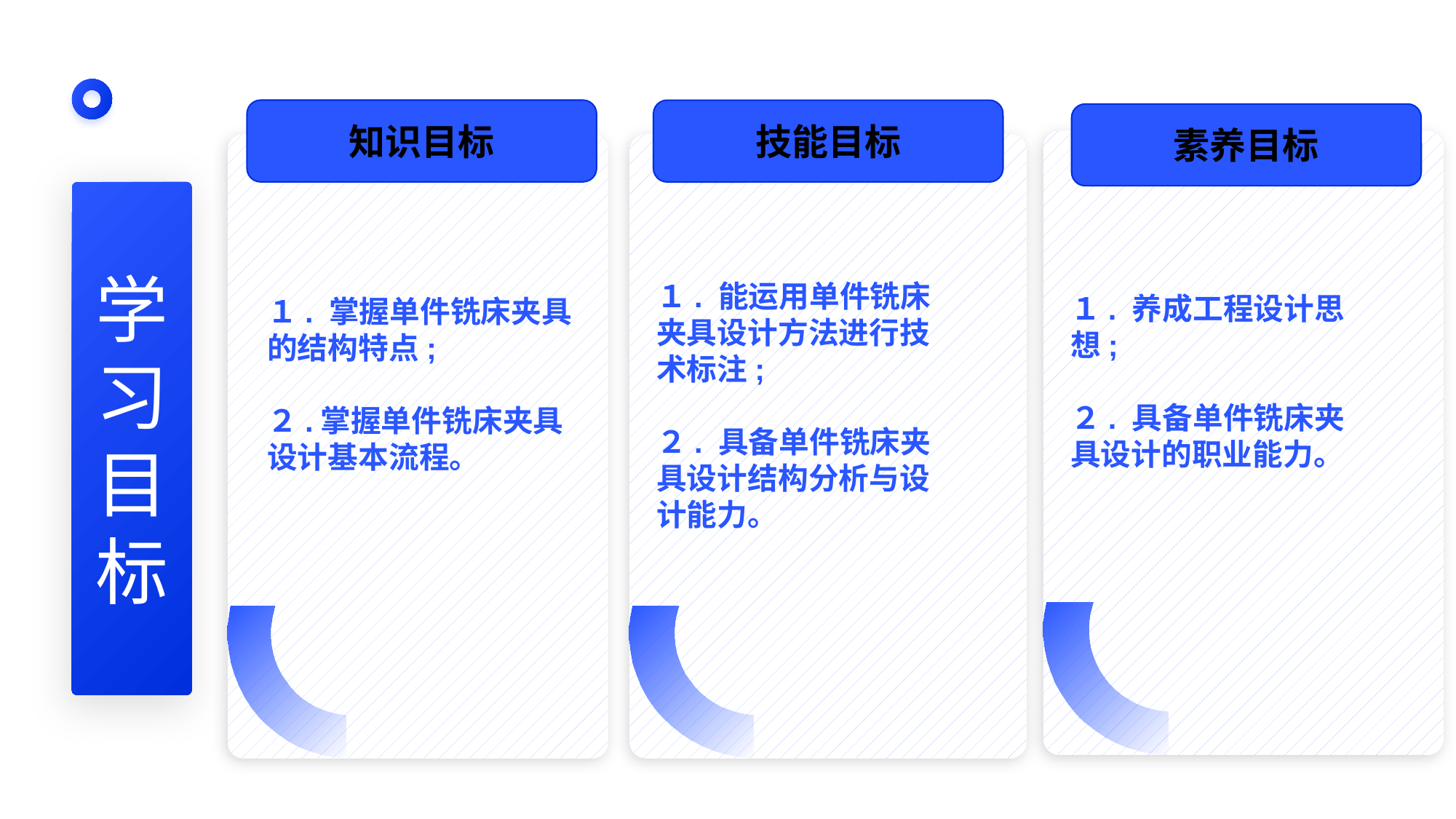

知识目标
技能目标
素养目标

１. 养成工程设计思想;

２. 具备单件铣床夹具设计的职业能力。

１. 能运用单件铣床夹具设计方法进行技术标注;

２. 具备单件铣床夹具设计结构分析与设计能力。

学
习
目
标
１. 掌握单件铣床夹具的结构特点;

２.掌握单件铣床夹具设计基本流程。